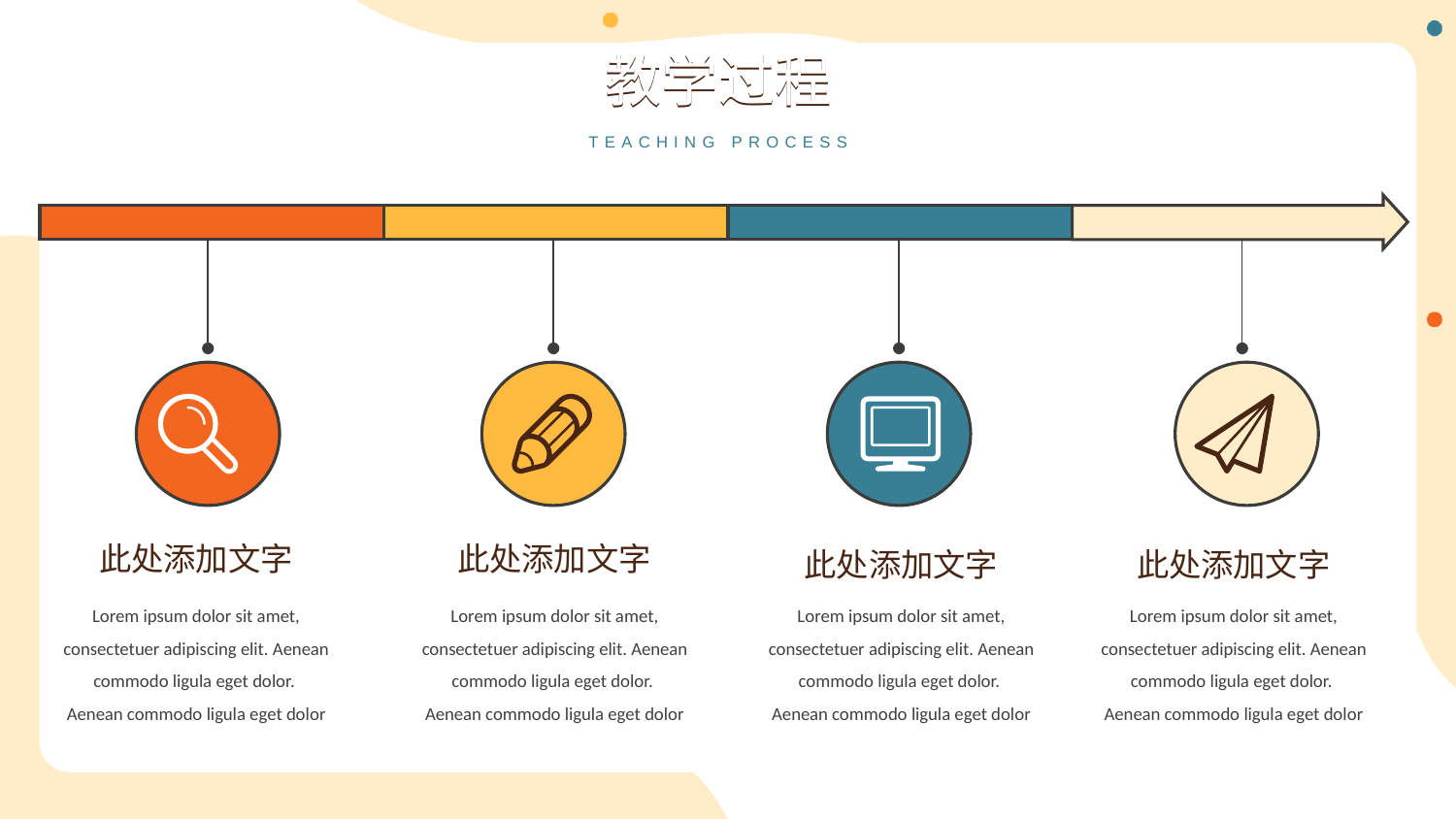

教学过程
教学过程
TEACHING PROCESS

此处添加文字
此处添加文字
此处添加文字
此处添加文字
Lorem ipsum dolor sit amet, consectetuer adipiscing elit. Aenean commodo ligula eget dolor.
Aenean commodo ligula eget dolor
Lorem ipsum dolor sit amet, consectetuer adipiscing elit. Aenean commodo ligula eget dolor.
Aenean commodo ligula eget dolor
Lorem ipsum dolor sit amet, consectetuer adipiscing elit. Aenean commodo ligula eget dolor.
Aenean commodo ligula eget dolor
Lorem ipsum dolor sit amet, consectetuer adipiscing elit. Aenean commodo ligula eget dolor.
Aenean commodo ligula eget dolor